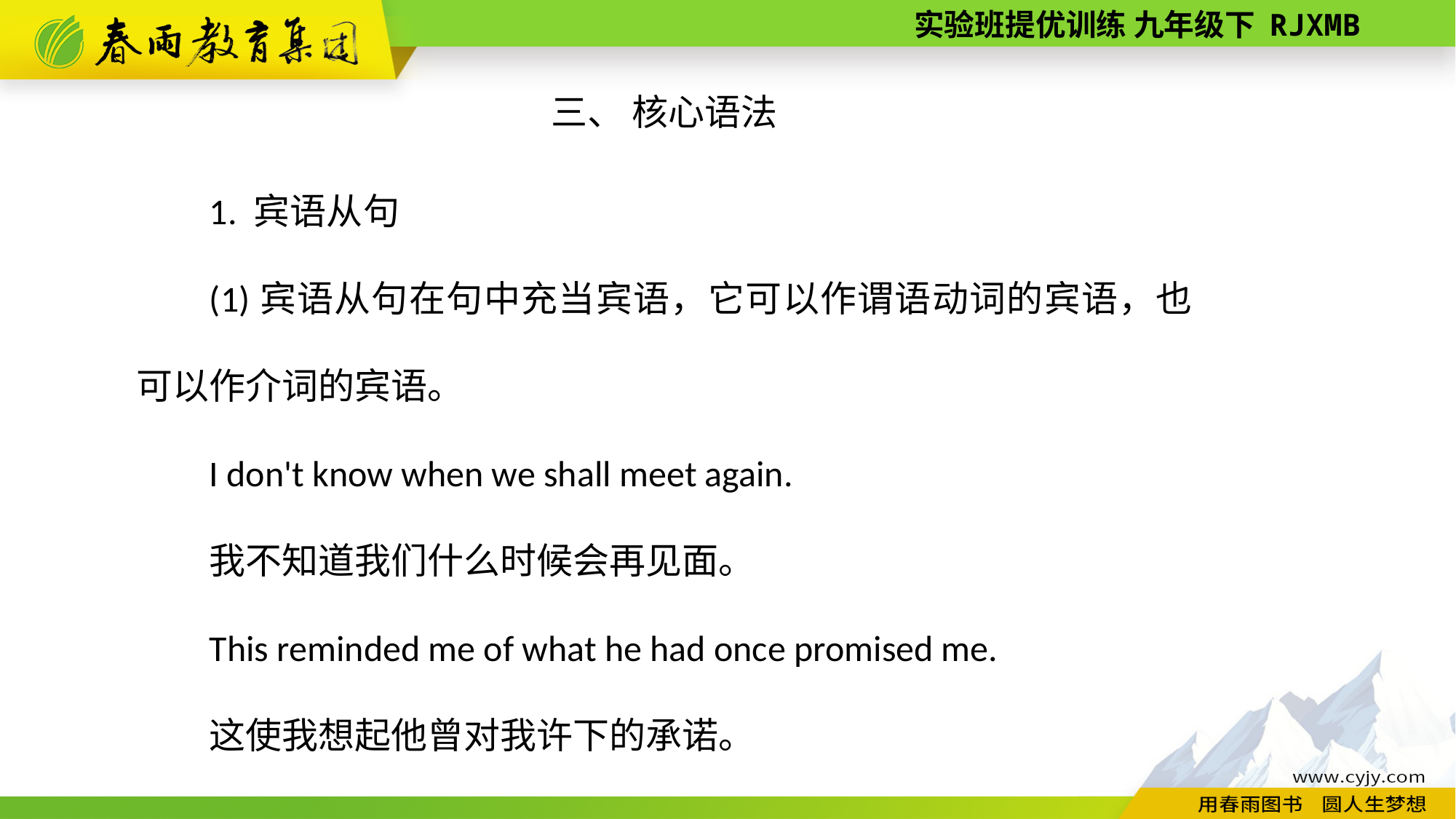

三、 核心语法
1. 宾语从句
(1)宾语从句在句中充当宾语，它可以作谓语动词的宾语，也可以作介词的宾语。
I don't know when we shall meet again.
我不知道我们什么时候会再见面。
This reminded me of what he had once promised me.
这使我想起他曾对我许下的承诺。